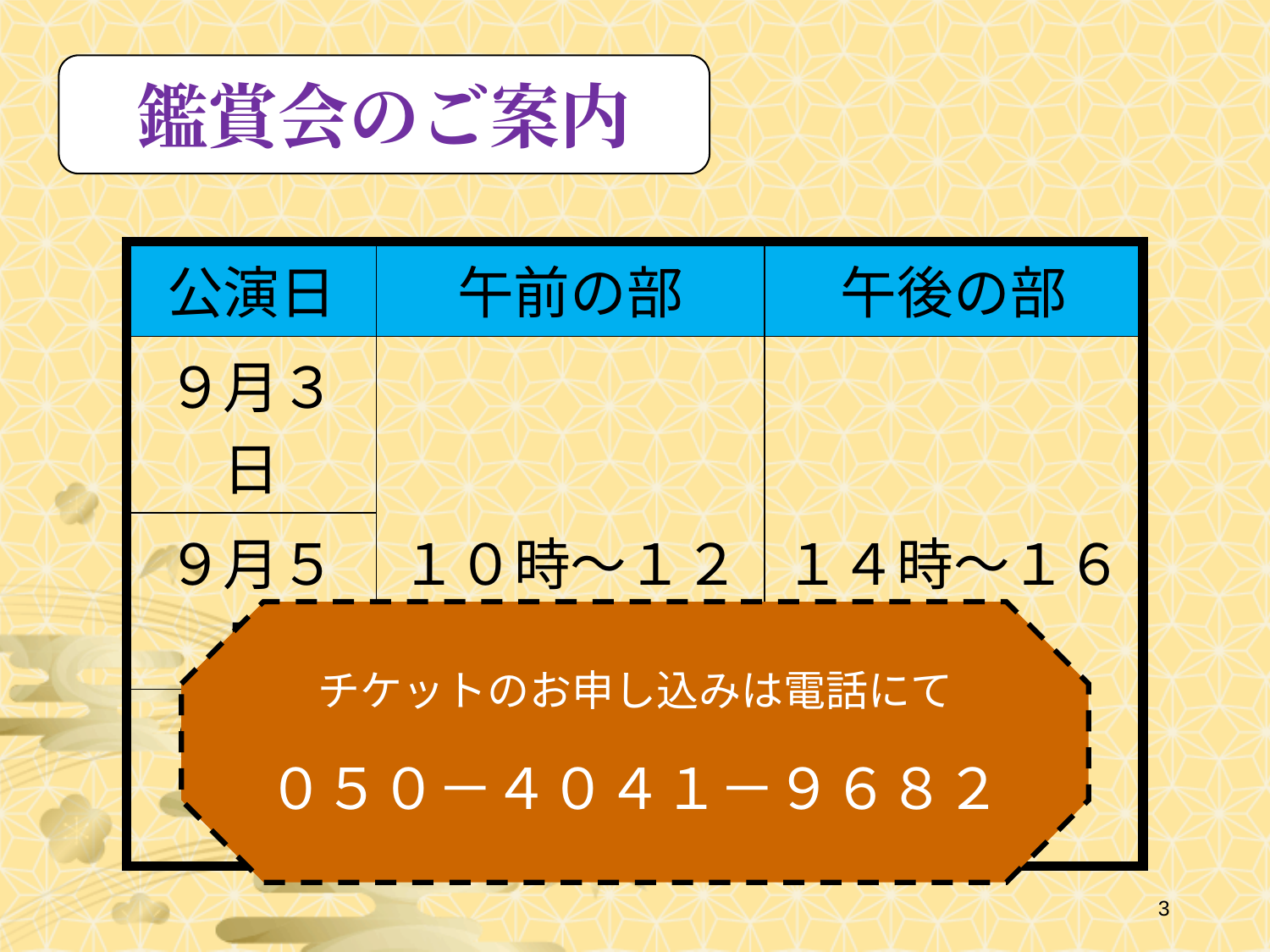

鑑賞会のご案内
| 公演日 | 午前の部 | 午後の部 |
| --- | --- | --- |
| ９月３日 | １０時～１２時 | １４時～１６時 |
| ９月５日 |  |  |
| ９月８日 |  |  |
チケットのお申し込みは電話にて

０５０－４０４１－９６８２
3